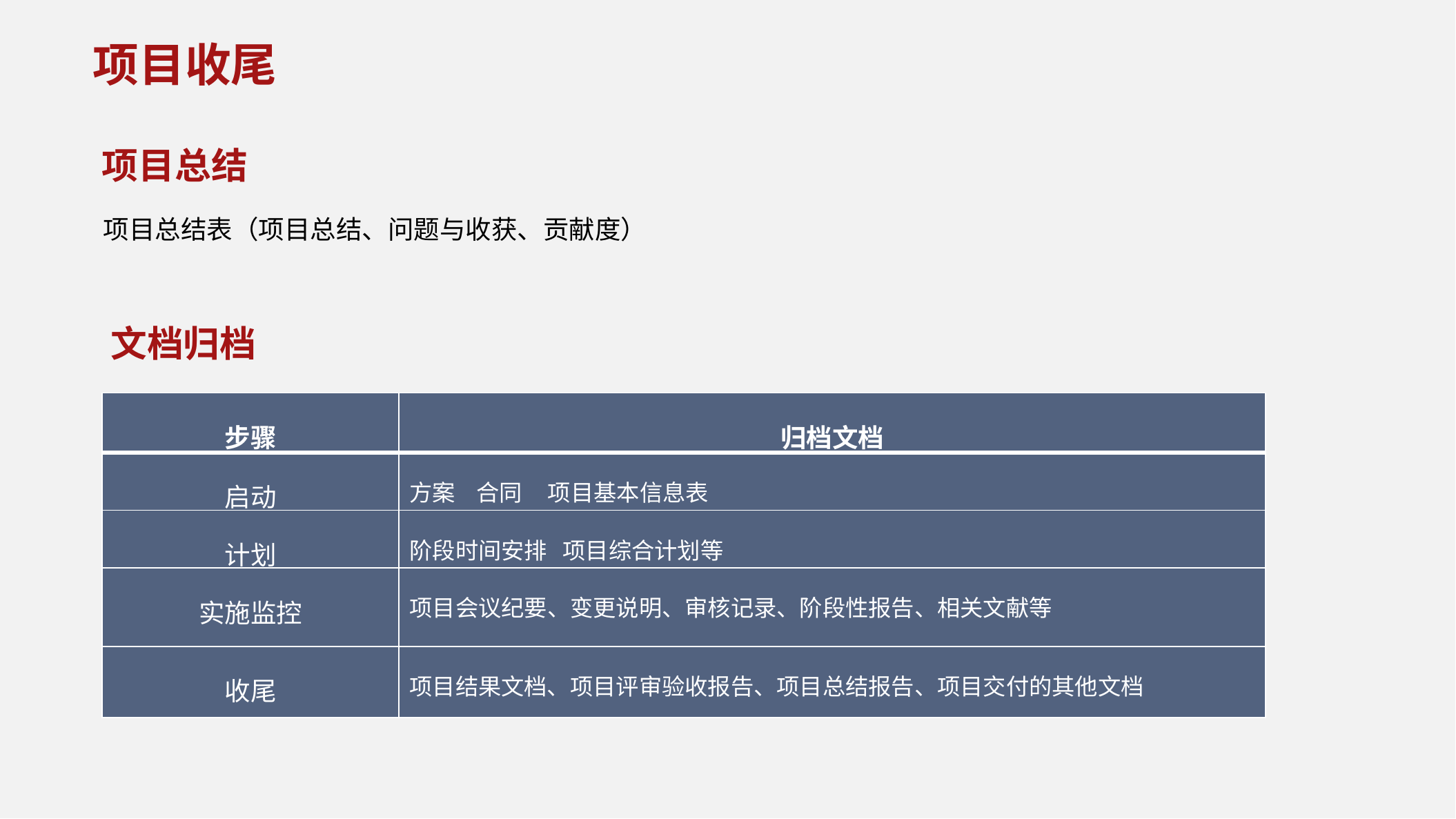

项目收尾
项目总结
项目总结表（项目总结、问题与收获、贡献度）
文档归档
| 步骤 | 归档文档 |
| --- | --- |
| 启动 | 方案 合同 项目基本信息表 |
| 计划 | 阶段时间安排 项目综合计划等 |
| 实施监控 | 项目会议纪要、变更说明、审核记录、阶段性报告、相关文献等 |
| 收尾 | 项目结果文档、项目评审验收报告、项目总结报告、项目交付的其他文档 |